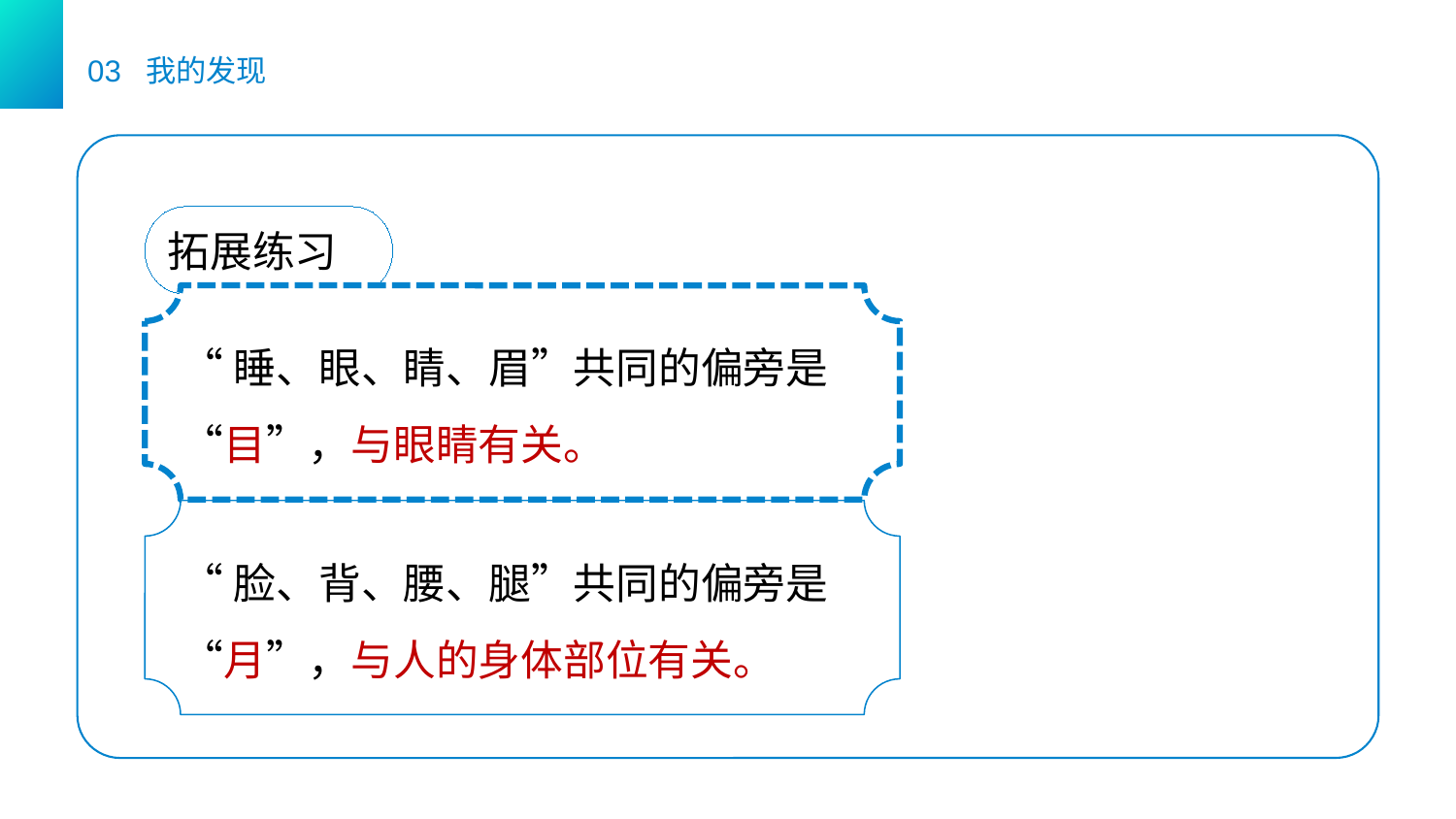

03  我的发现
拓展练习
“睡、眼、睛、眉”共同的偏旁是“目”，与眼睛有关。
“脸、背、腰、腿”共同的偏旁是“月”，与人的身体部位有关。